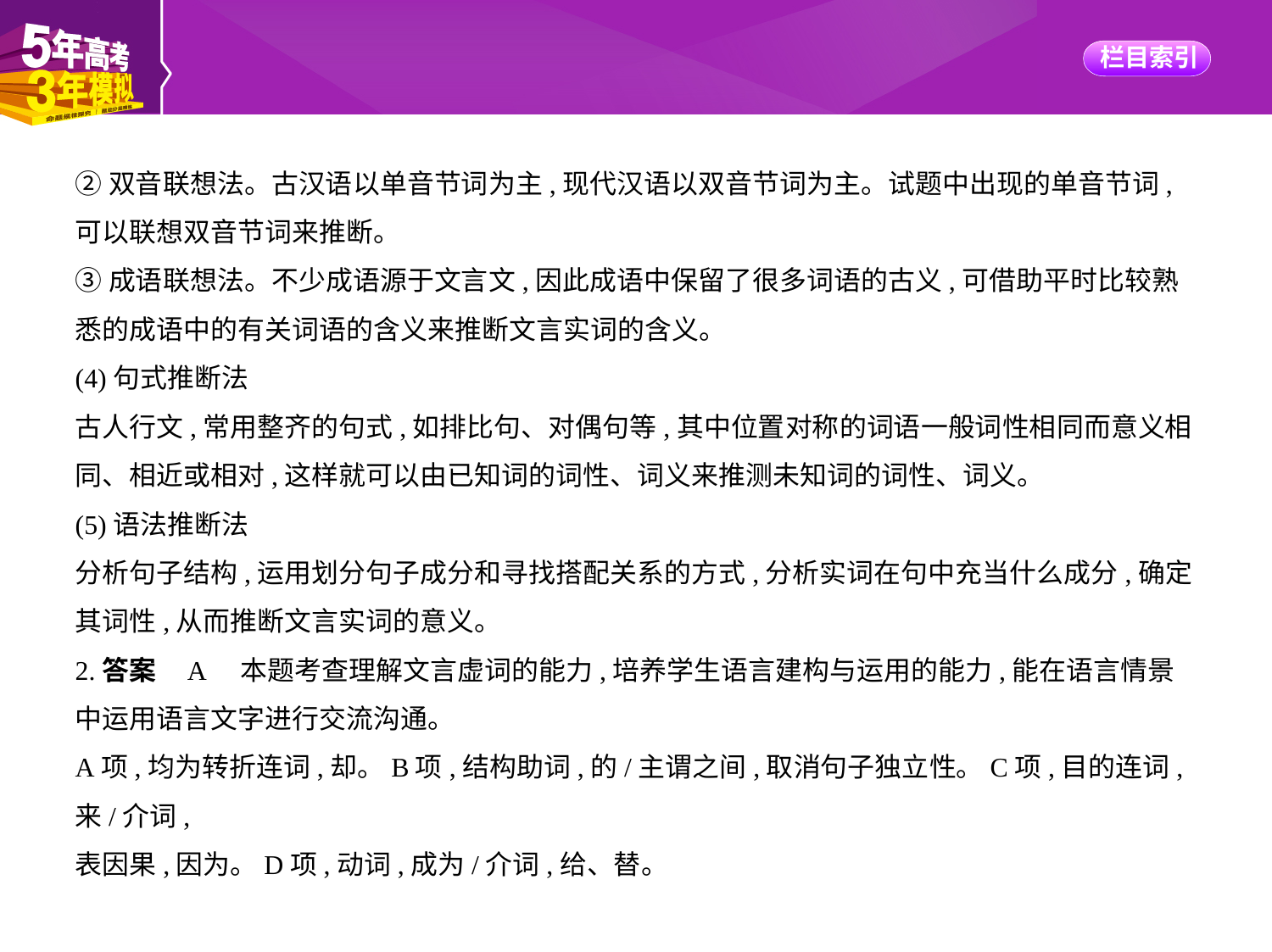

②双音联想法。古汉语以单音节词为主,现代汉语以双音节词为主。试题中出现的单音节词,
可以联想双音节词来推断。
③成语联想法。不少成语源于文言文,因此成语中保留了很多词语的古义,可借助平时比较熟
悉的成语中的有关词语的含义来推断文言实词的含义。
(4)句式推断法
古人行文,常用整齐的句式,如排比句、对偶句等,其中位置对称的词语一般词性相同而意义相
同、相近或相对,这样就可以由已知词的词性、词义来推测未知词的词性、词义。
(5)语法推断法
分析句子结构,运用划分句子成分和寻找搭配关系的方式,分析实词在句中充当什么成分,确定
其词性,从而推断文言实词的意义。
2.答案    A　本题考查理解文言虚词的能力,培养学生语言建构与运用的能力,能在语言情景
中运用语言文字进行交流沟通。
A项,均为转折连词,却。B项,结构助词,的/主谓之间,取消句子独立性。C项,目的连词,来/介词,
表因果,因为。D项,动词,成为/介词,给、替。